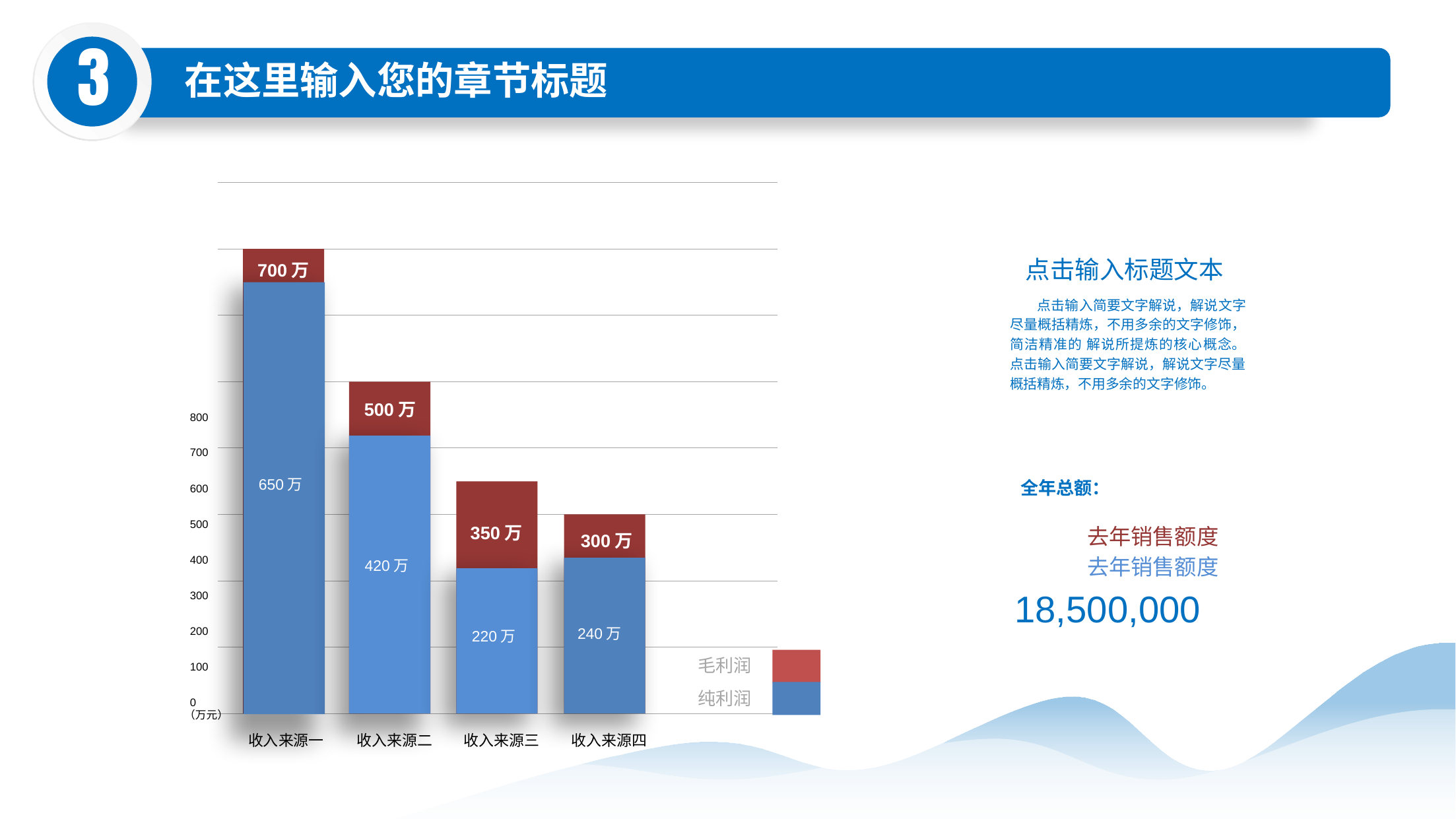

3
在这里输入您的章节标题

点击输入标题文本
700万

       点击输入简要文字解说，解说文字尽量概括精炼，不用多余的文字修饰，简洁精准的 解说所提炼的核心概念。 点击输入简要文字解说，解说文字尽量概括精炼，不用多余的文字修饰。

500万
800

700
650万
全年总额：

600

500
去年销售额度
350万
300万
去年销售额度
400
420万

18,500,000
300
200
240万
220万

毛利润
100

纯利润
0
（万元）
收入来源一
收入来源二
收入来源三
收入来源四